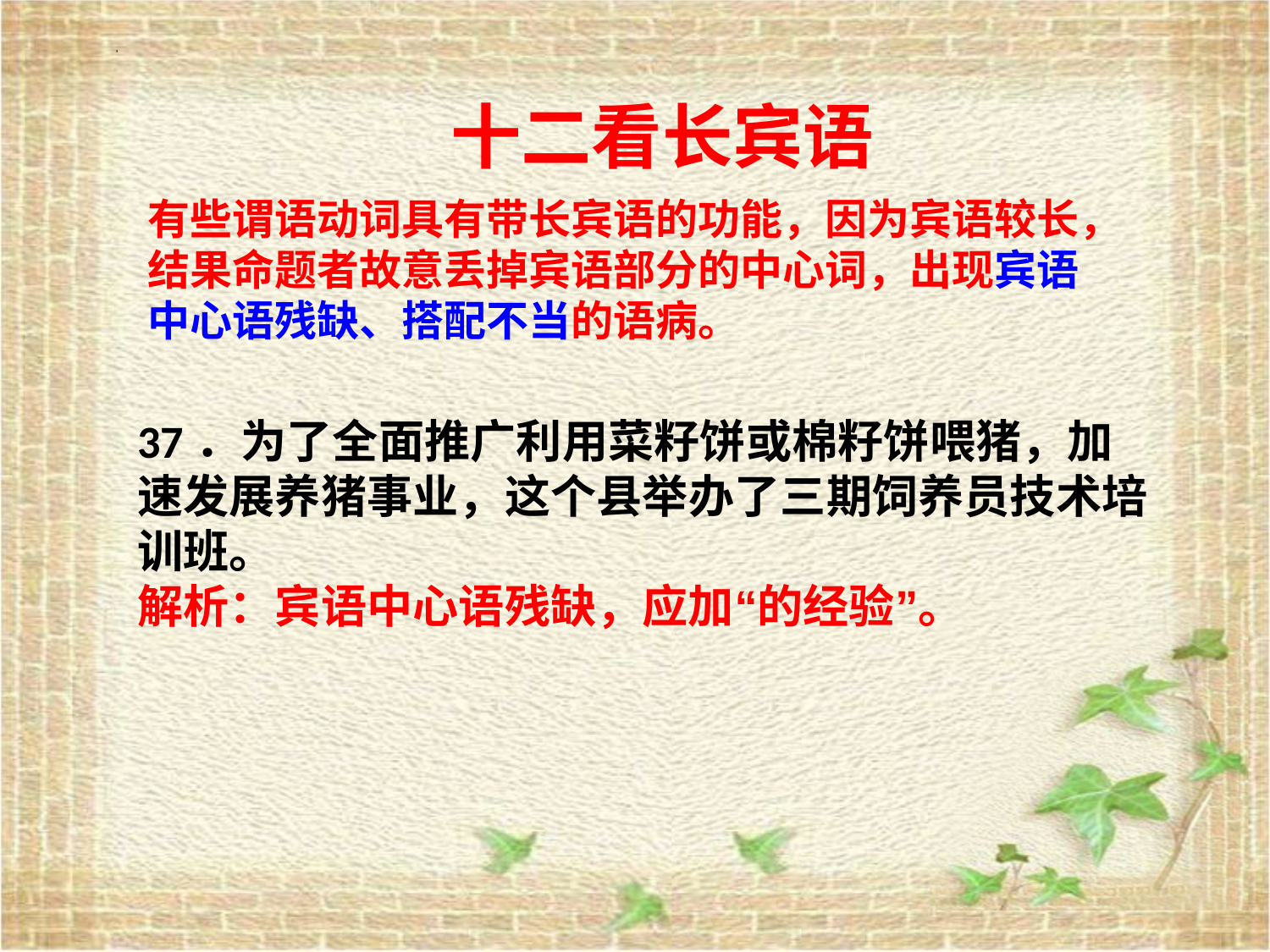

十二看长宾语
有些谓语动词具有带长宾语的功能，因为宾语较长，结果命题者故意丢掉宾语部分的中心词，出现宾语中心语残缺、搭配不当的语病。
37．为了全面推广利用菜籽饼或棉籽饼喂猪，加速发展养猪事业，这个县举办了三期饲养员技术培训班。
解析：宾语中心语残缺，应加“的经验”。